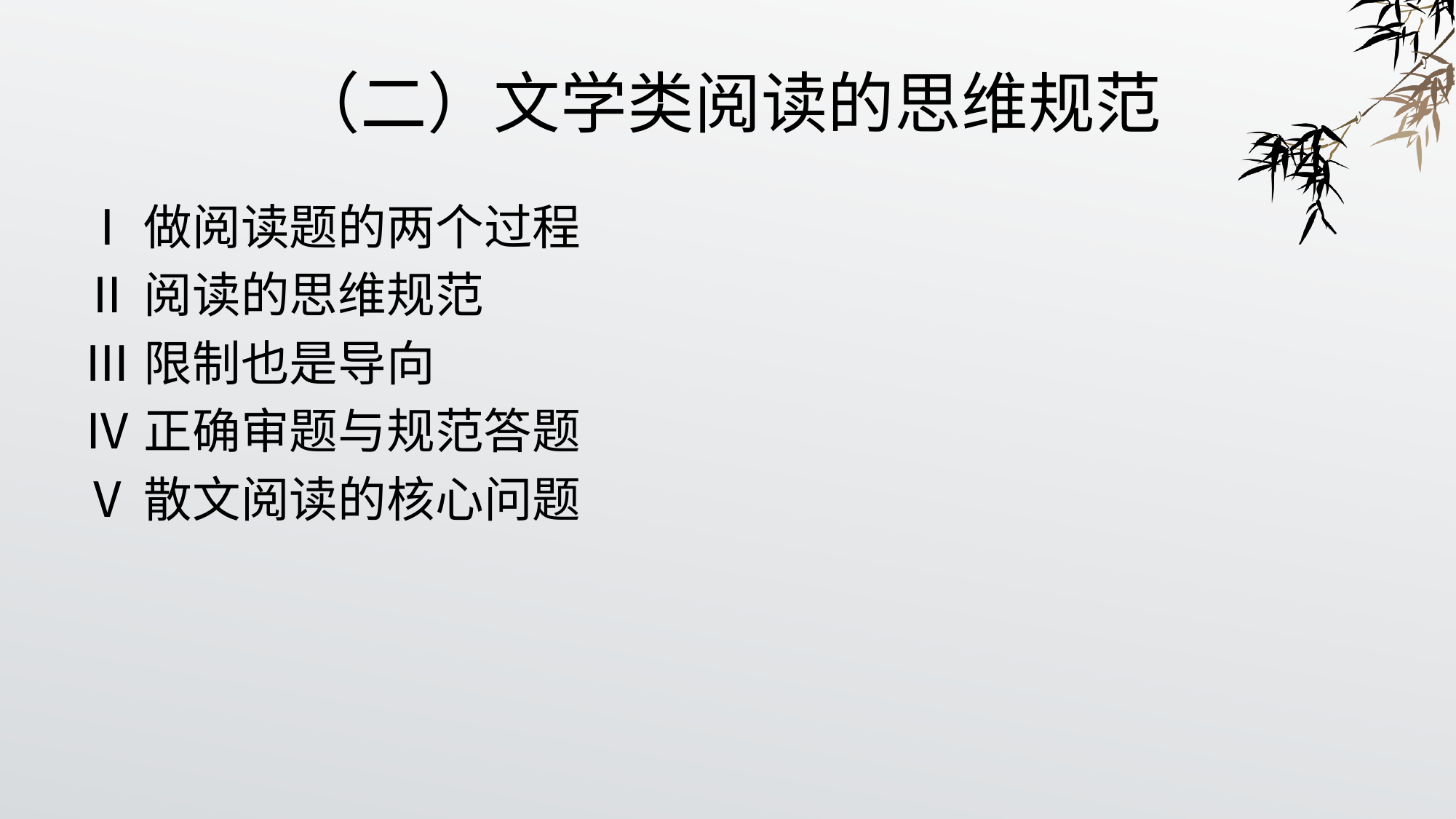

# （二）文学类阅读的思维规范
Ⅰ做阅读题的两个过程
Ⅱ阅读的思维规范
Ⅲ限制也是导向
Ⅳ正确审题与规范答题
Ⅴ散文阅读的核心问题